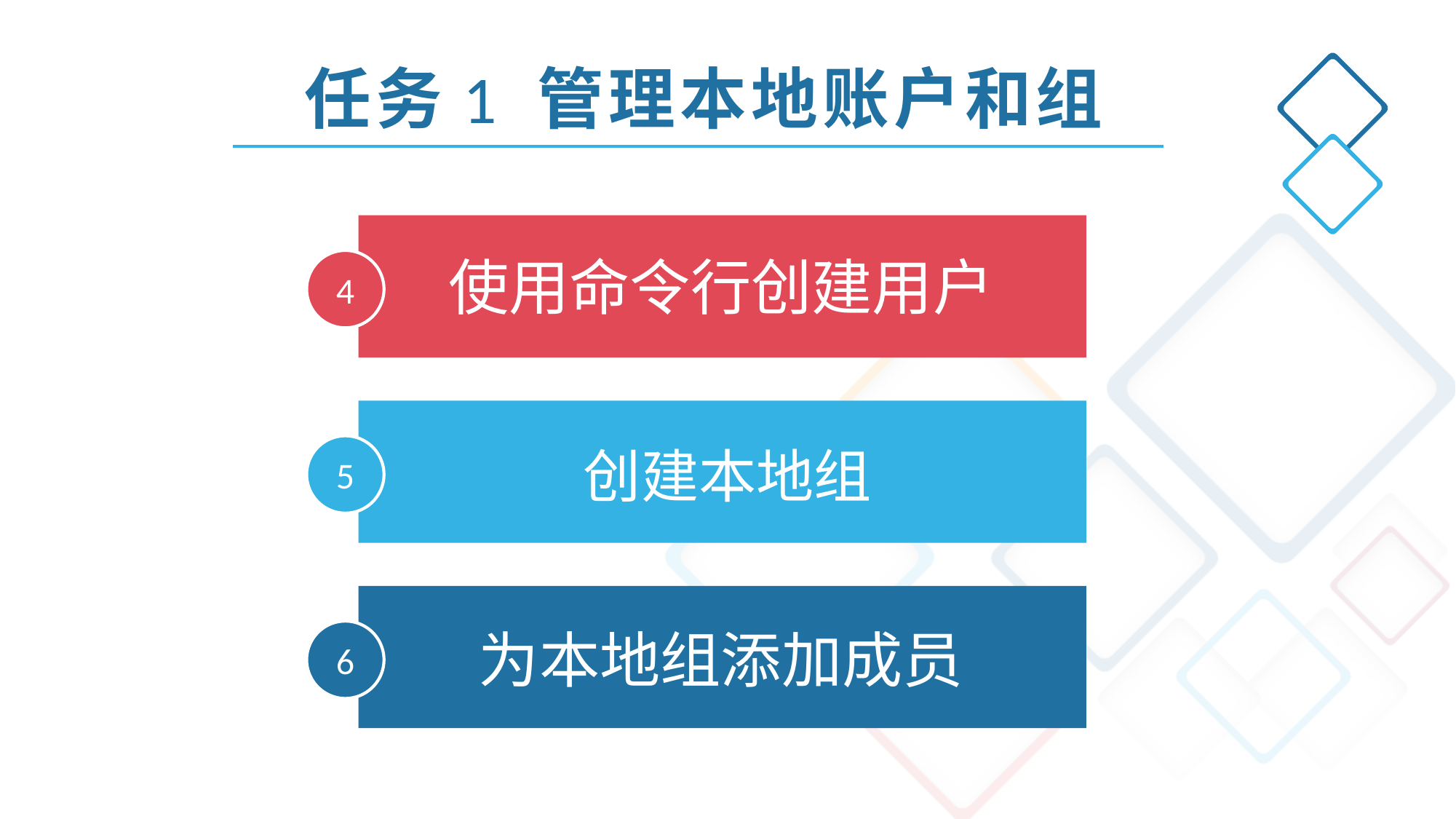

任务1 管理本地账户和组

4
使用命令行创建用户

5
创建本地组

6
为本地组添加成员